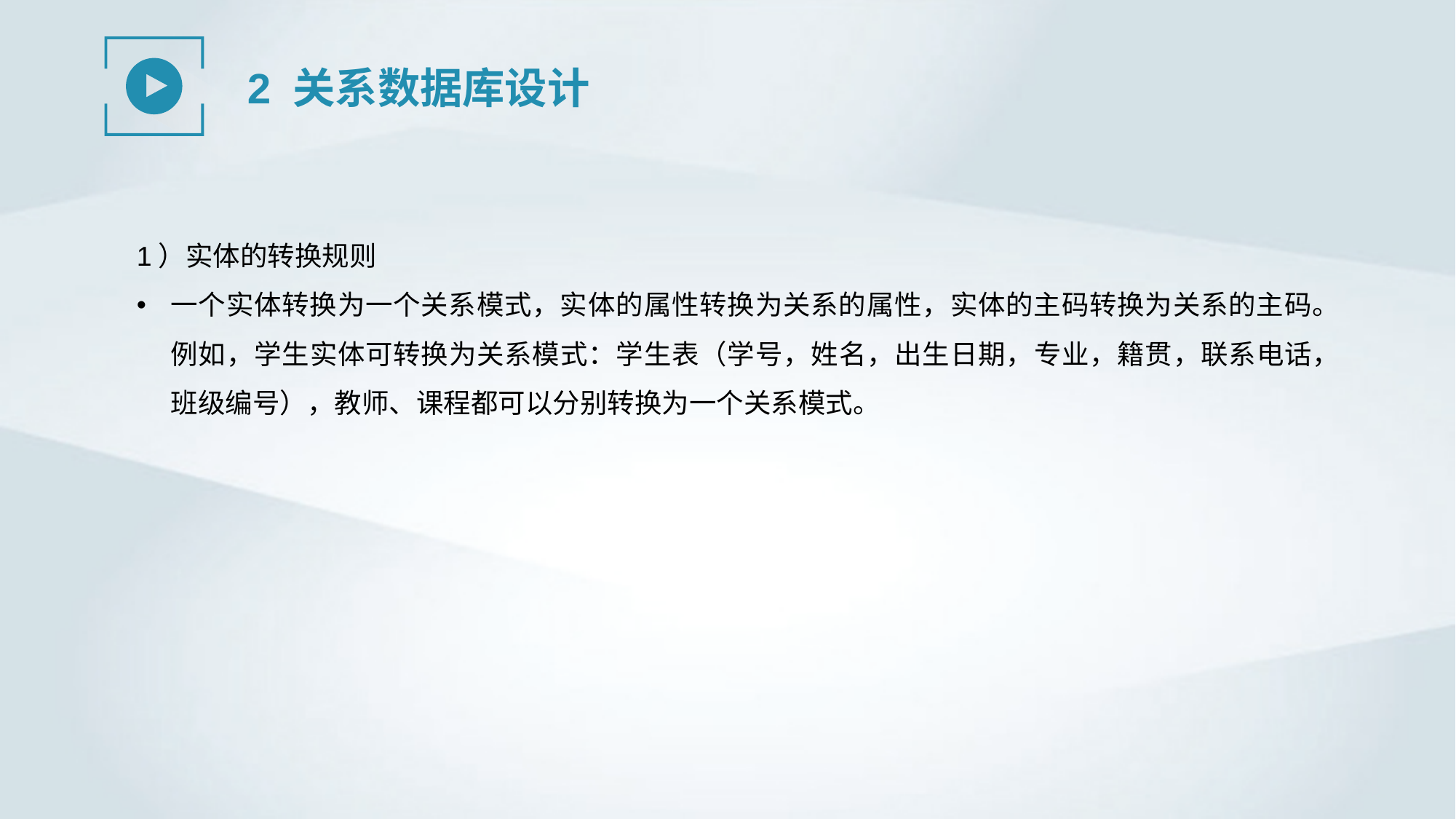

2 关系数据库设计
1）实体的转换规则
一个实体转换为一个关系模式，实体的属性转换为关系的属性，实体的主码转换为关系的主码。例如，学生实体可转换为关系模式：学生表（学号，姓名，出生日期，专业，籍贯，联系电话，班级编号），教师、课程都可以分别转换为一个关系模式。